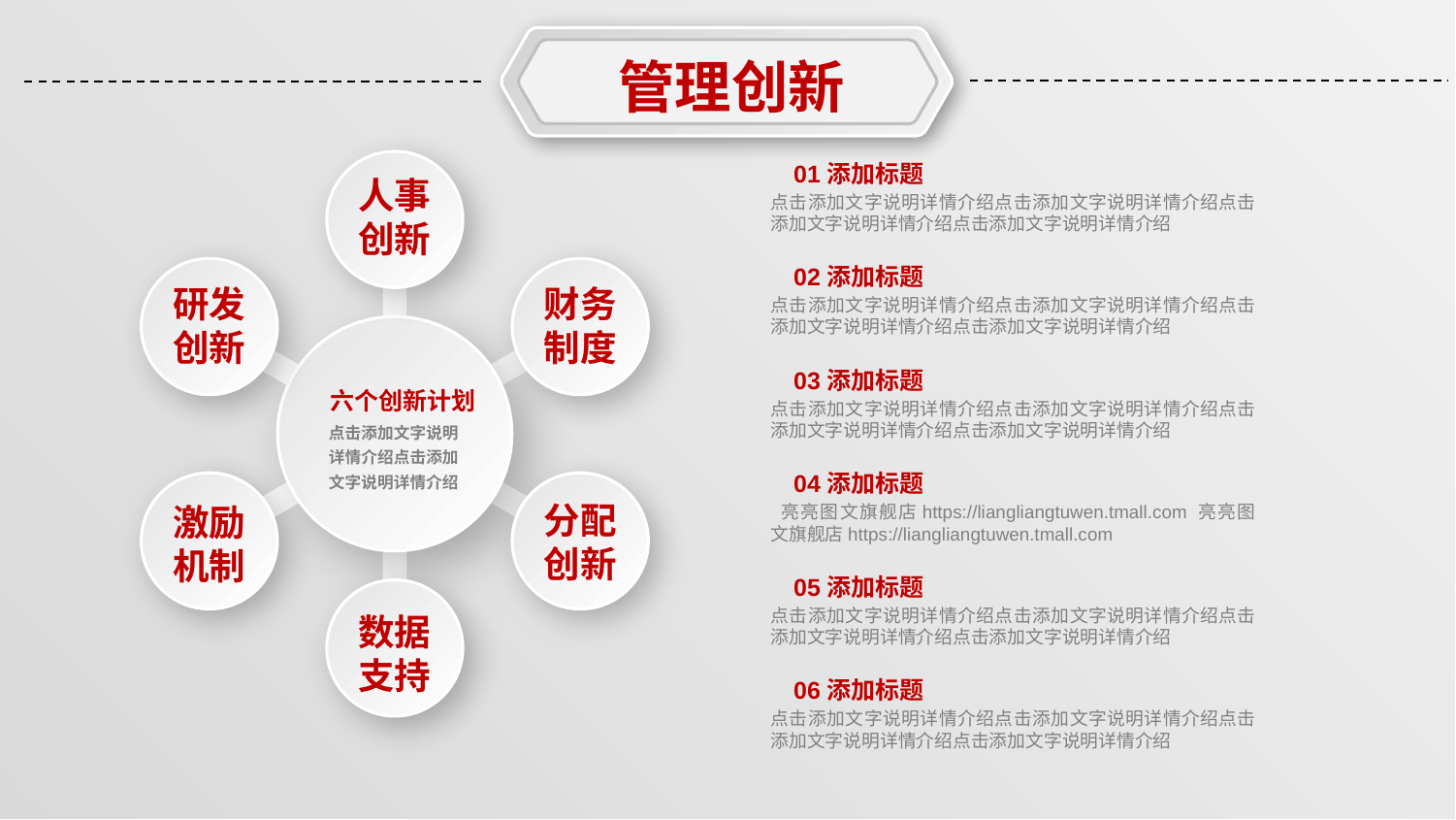

管理创新
01添加标题
点击添加文字说明详情介绍点击添加文字说明详情介绍点击添加文字说明详情介绍点击添加文字说明详情介绍

人事创新
02添加标题
点击添加文字说明详情介绍点击添加文字说明详情介绍点击添加文字说明详情介绍点击添加文字说明详情介绍
研发创新
财务制度
03添加标题
点击添加文字说明详情介绍点击添加文字说明详情介绍点击添加文字说明详情介绍点击添加文字说明详情介绍
六个创新计划
点击添加文字说明详情介绍点击添加文字说明详情介绍
04添加标题
 亮亮图文旗舰店https://liangliangtuwen.tmall.com 亮亮图文旗舰店https://liangliangtuwen.tmall.com
分配创新
激励机制
05添加标题
点击添加文字说明详情介绍点击添加文字说明详情介绍点击添加文字说明详情介绍点击添加文字说明详情介绍
数据支持
06添加标题
点击添加文字说明详情介绍点击添加文字说明详情介绍点击添加文字说明详情介绍点击添加文字说明详情介绍